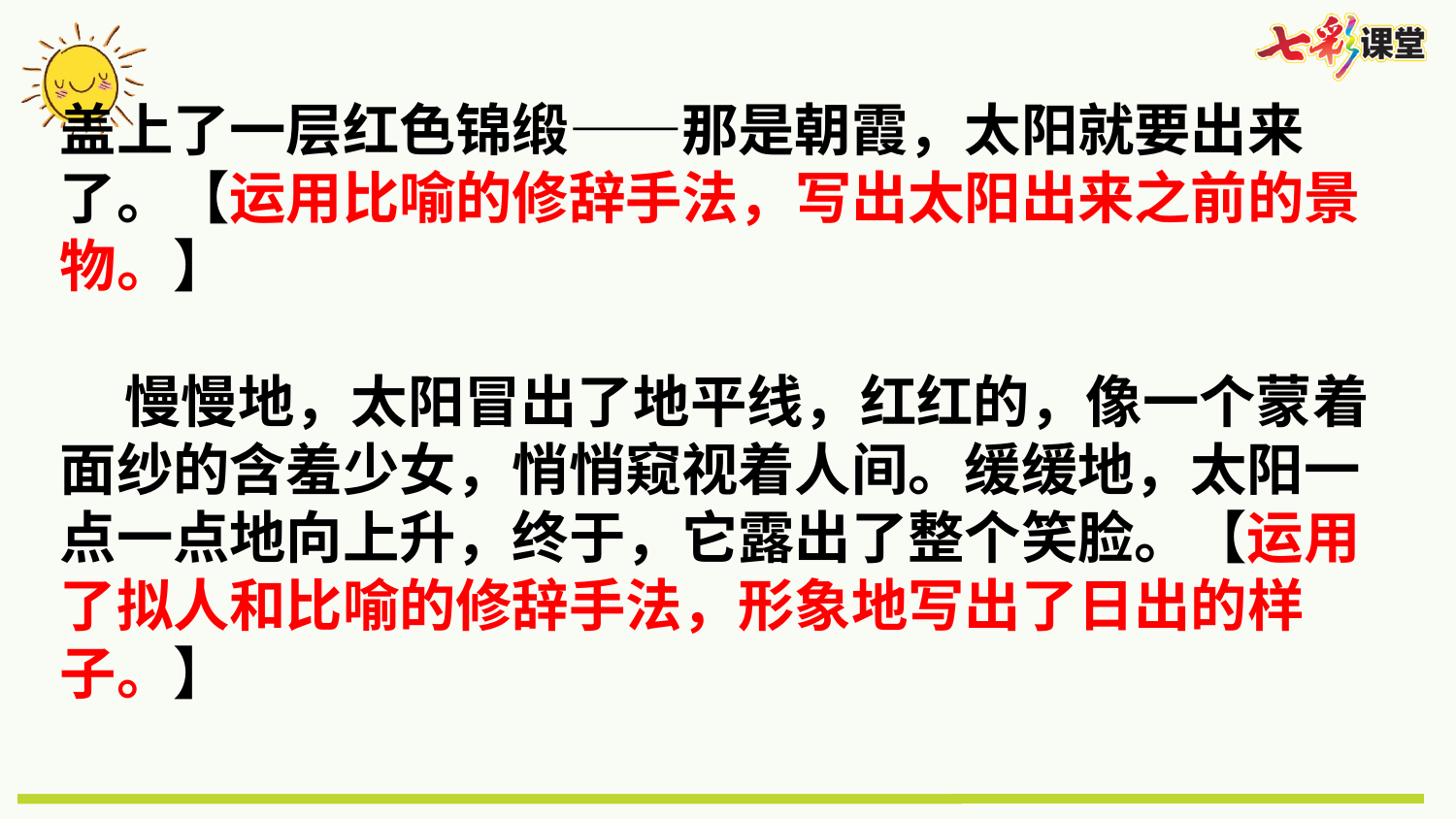

盖上了一层红色锦缎——那是朝霞，太阳就要出来了。【运用比喻的修辞手法，写出太阳出来之前的景物。】

    慢慢地，太阳冒出了地平线，红红的，像一个蒙着面纱的含羞少女，悄悄窥视着人间。缓缓地，太阳一点一点地向上升，终于，它露出了整个笑脸。【运用了拟人和比喻的修辞手法，形象地写出了日出的样子。】